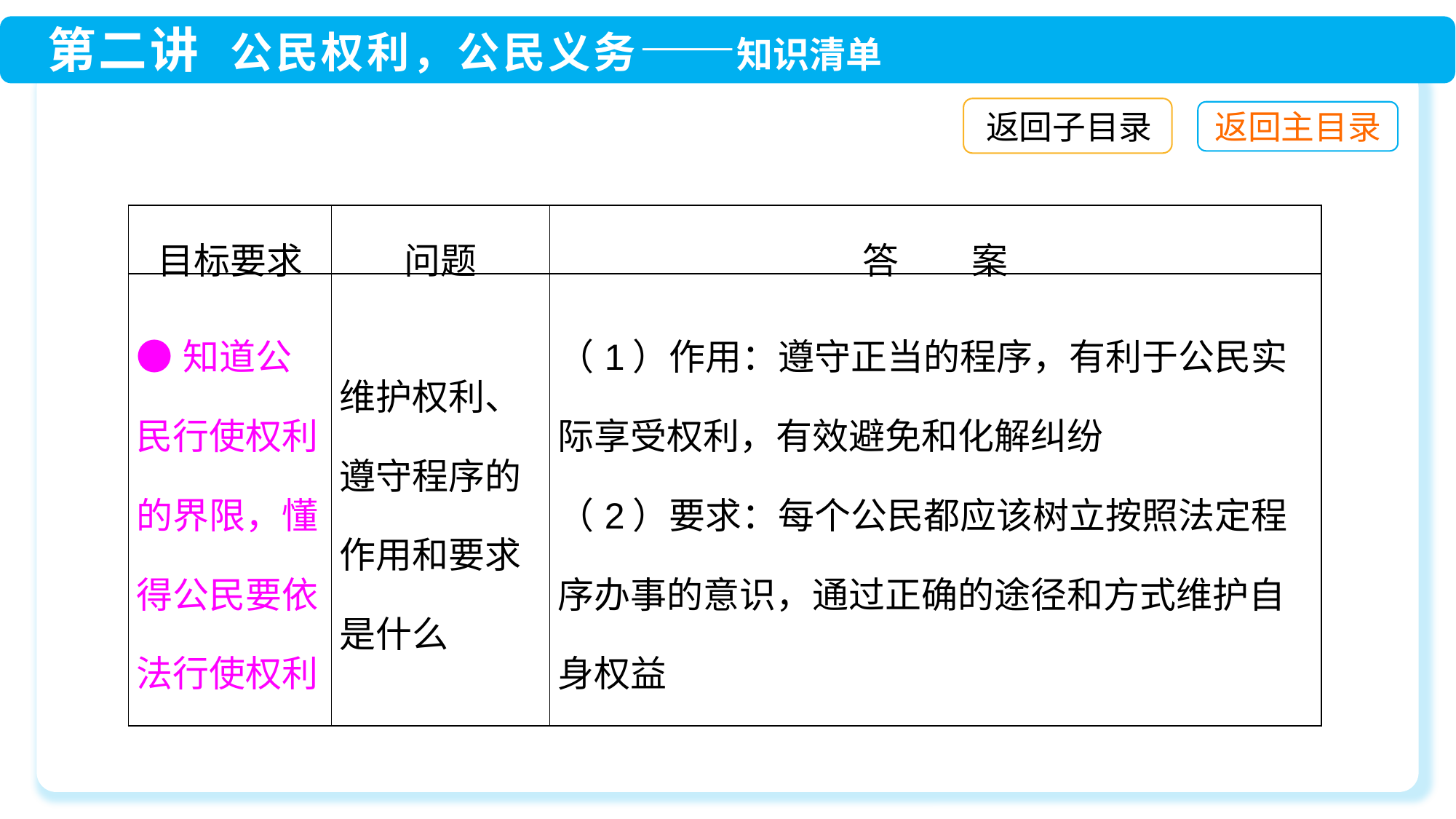

返回子目录
| 目标要求 | 问题 | 答　　案 |
| --- | --- | --- |
| ●知道公民行使权利的界限，懂得公民要依法行使权利 | 维护权利、遵守程序的作用和要求是什么 | （1）作用：遵守正当的程序，有利于公民实际享受权利，有效避免和化解纠纷 （2）要求：每个公民都应该树立按照法定程序办事的意识，通过正确的途径和方式维护自身权益 |